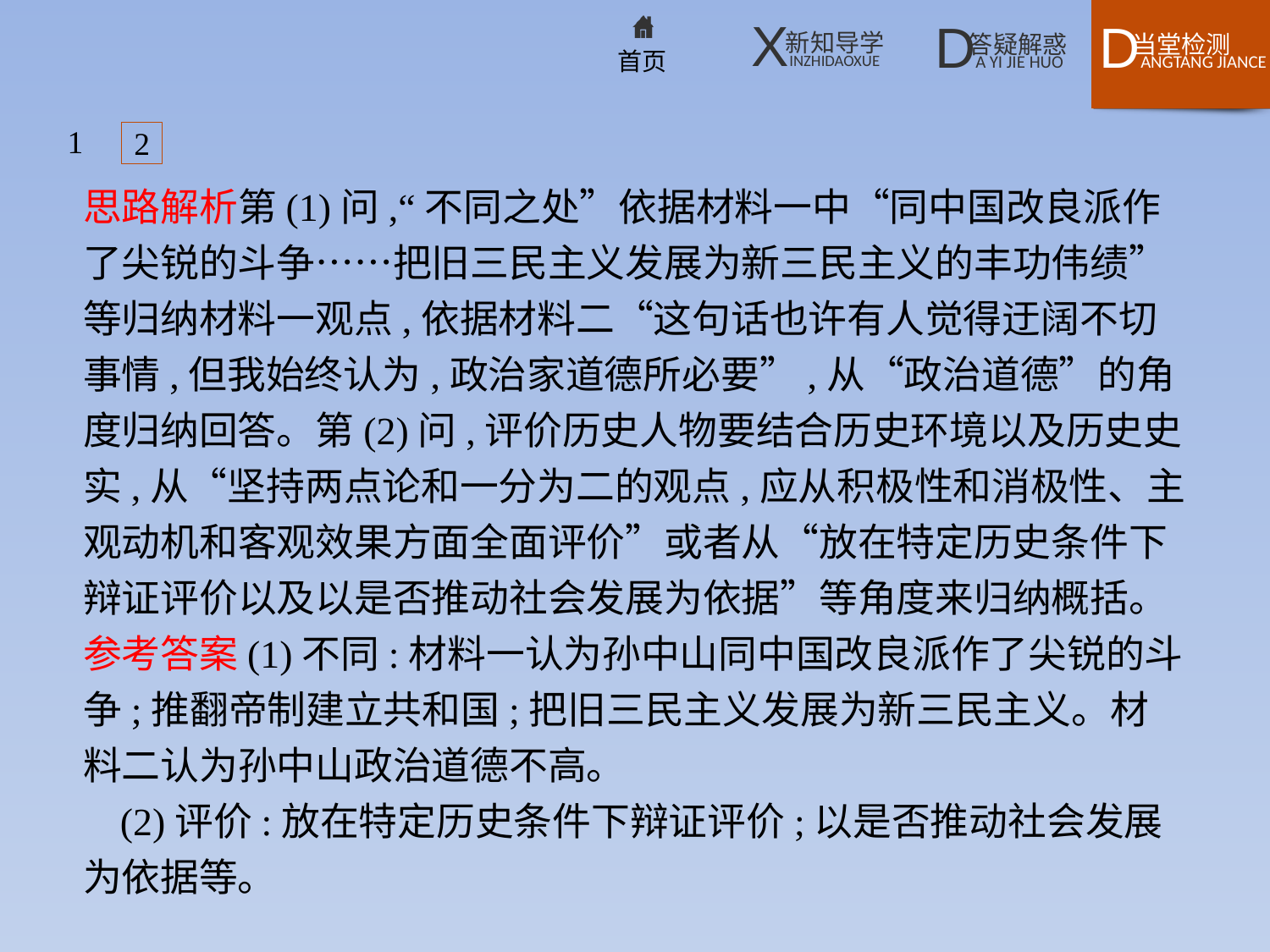

1
2
思路解析第(1)问,“不同之处”依据材料一中“同中国改良派作了尖锐的斗争……把旧三民主义发展为新三民主义的丰功伟绩”等归纳材料一观点,依据材料二“这句话也许有人觉得迂阔不切事情,但我始终认为,政治家道德所必要”,从“政治道德”的角度归纳回答。第(2)问,评价历史人物要结合历史环境以及历史史实,从“坚持两点论和一分为二的观点,应从积极性和消极性、主观动机和客观效果方面全面评价”或者从“放在特定历史条件下辩证评价以及以是否推动社会发展为依据”等角度来归纳概括。
参考答案(1)不同:材料一认为孙中山同中国改良派作了尖锐的斗争;推翻帝制建立共和国;把旧三民主义发展为新三民主义。材料二认为孙中山政治道德不高。
(2)评价:放在特定历史条件下辩证评价;以是否推动社会发展为依据等。